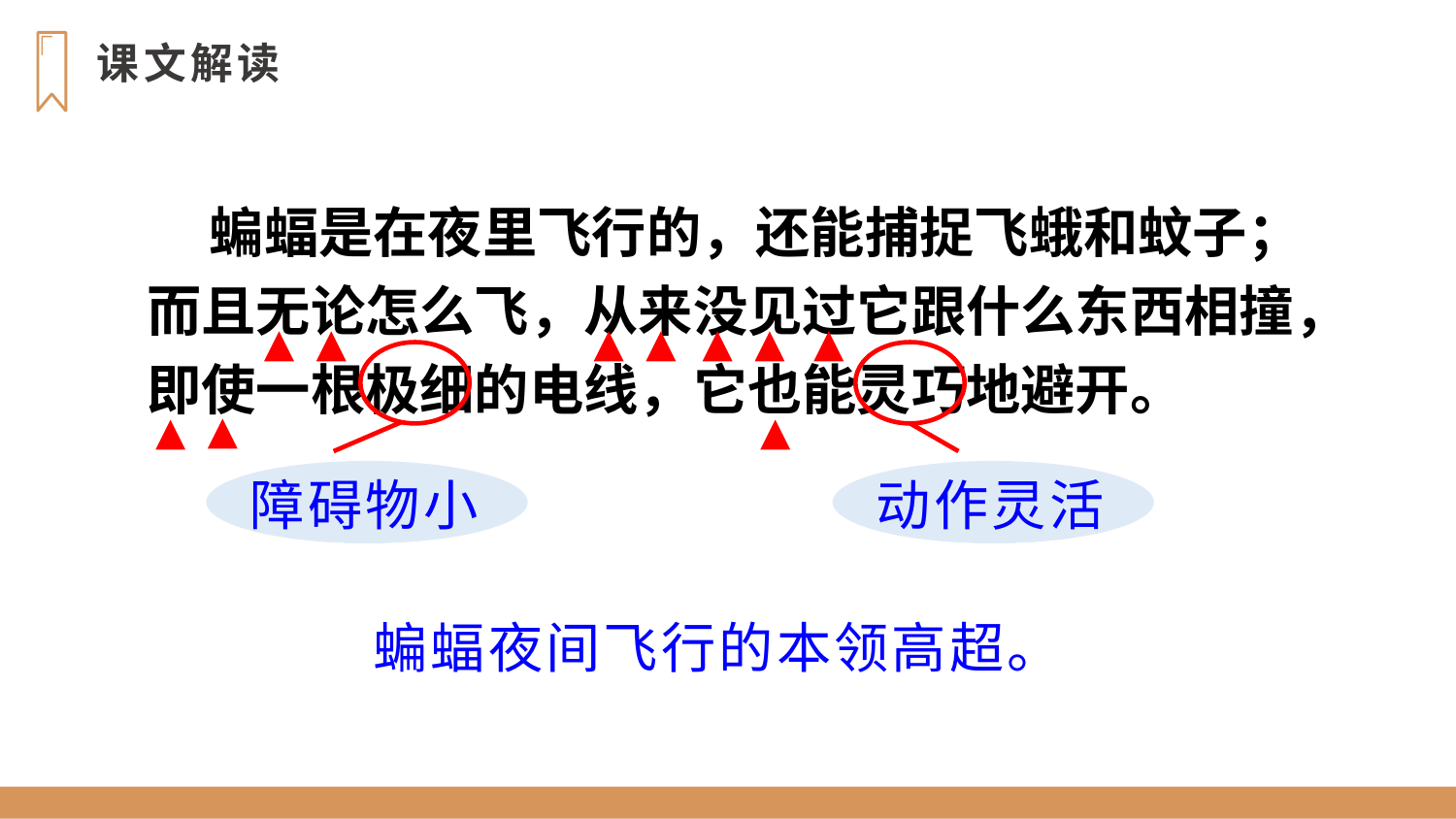

课文解读
    蝙蝠是在夜里飞行的，还能捕捉飞蛾和蚊子；而且无论怎么飞，从来没见过它跟什么东西相撞，即使一根极细的电线，它也能灵巧地避开。

障碍物小

动作灵活
蝙蝠夜间飞行的本领高超。